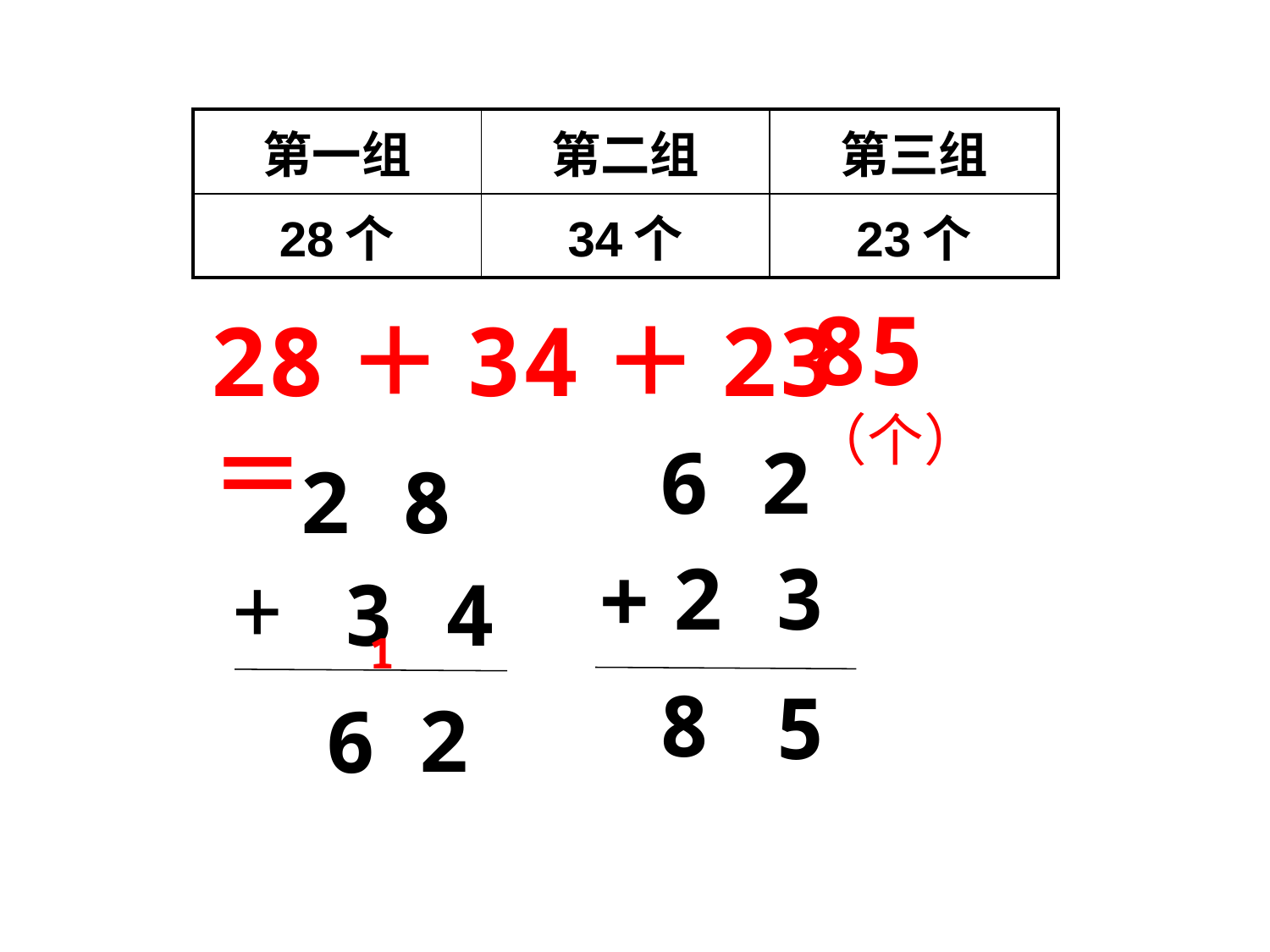

| 第一组 | 第二组 | 第三组 |
| --- | --- | --- |
| 28个 | 34个 | 23个 |
85（个）
28＋34＋23＝
  6 2
  2 8
+ 2 3
+ 3 4
1
  8

5

2
6